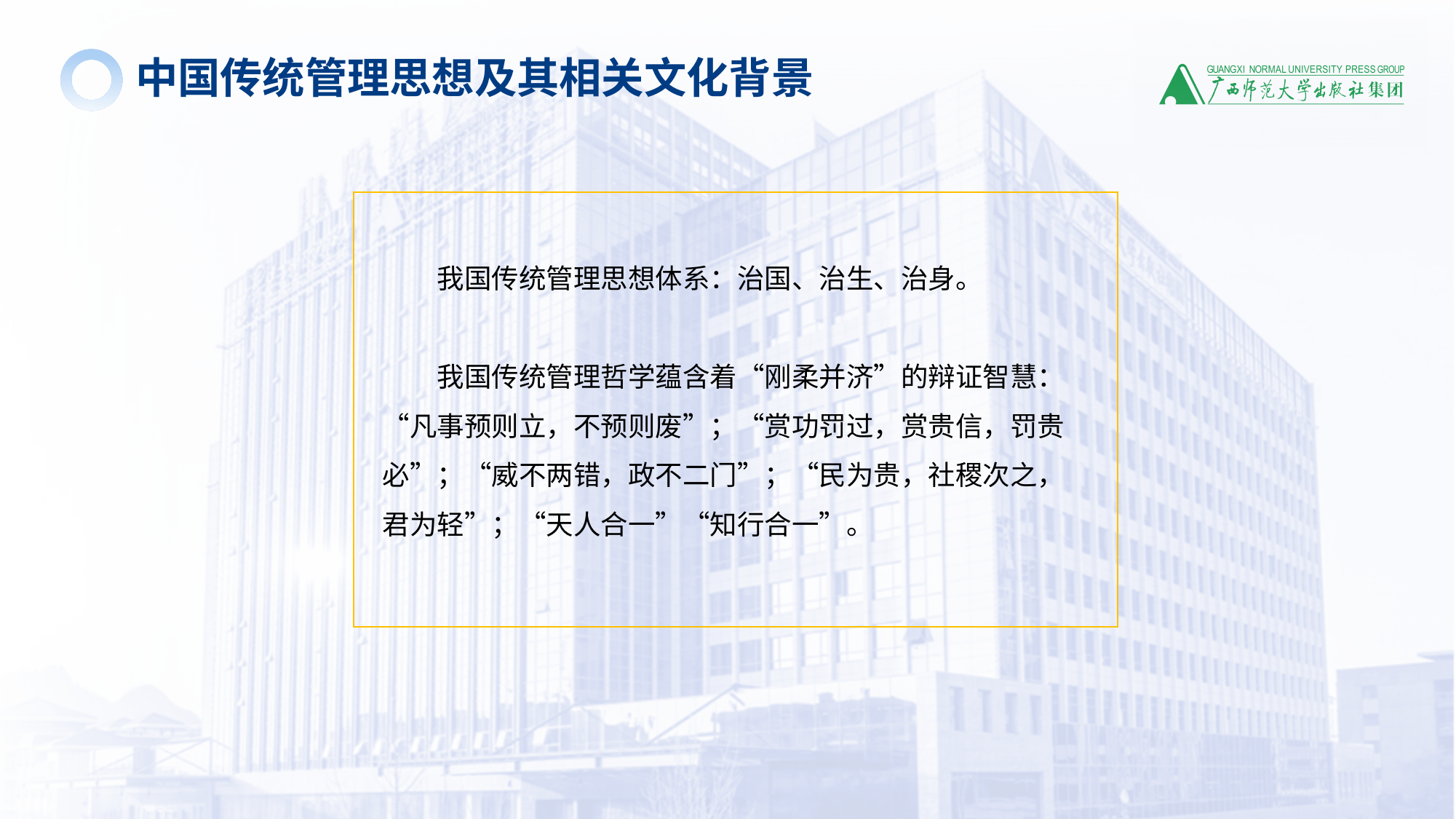

中国传统管理思想及其相关文化背景

我国传统管理思想体系：治国、治生、治身。

我国传统管理哲学蕴含着“刚柔并济”的辩证智慧：“凡事预则立，不预则废”；“赏功罚过，赏贵信，罚贵必”；“威不两错，政不二门”；“民为贵，社稷次之，君为轻”；“天人合一”“知行合一”。